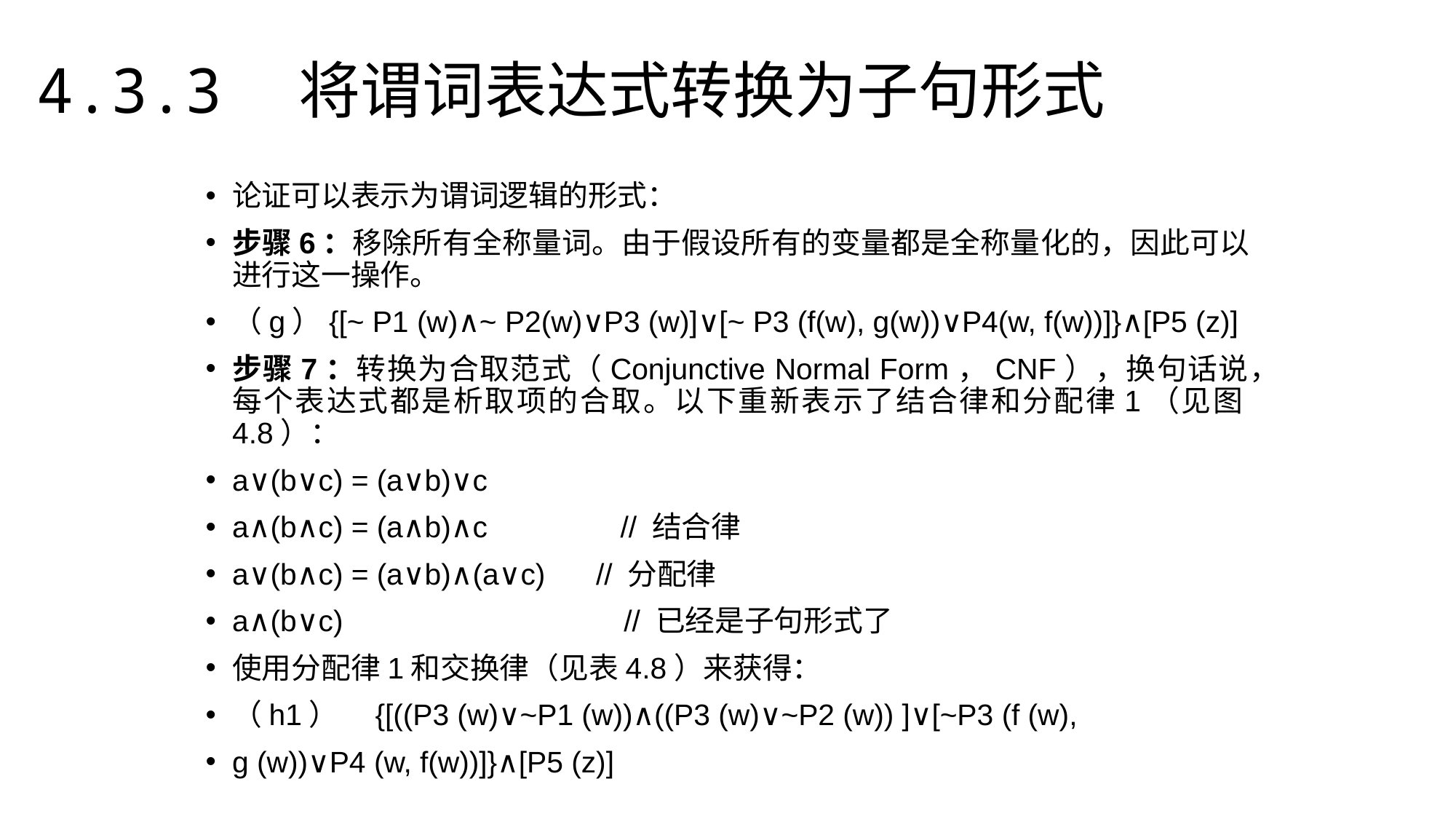

4.3.3　将谓词表达式转换为子句形式
论证可以表示为谓词逻辑的形式：
步骤6：移除所有全称量词。由于假设所有的变量都是全称量化的，因此可以进行这一操作。
（g）{[~ P1 (w)∧~ P2(w)∨P3 (w)]∨[~ P3 (f(w), g(w))∨P4(w, f(w))]}∧[P5 (z)]
步骤7：转换为合取范式（Conjunctive Normal Form，CNF），换句话说，每个表达式都是析取项的合取。以下重新表示了结合律和分配律1（见图4.8）：
a∨(b∨c) = (a∨b)∨c
a∧(b∧c) = (a∧b)∧c　　　　// 结合律
a∨(b∧c) = (a∨b)∧(a∨c)　 // 分配律
a∧(b∨c)　　　　　　　　　// 已经是子句形式了
使用分配律1和交换律（见表4.8）来获得：
（h1）　{[((P3 (w)∨~P1 (w))∧((P3 (w)∨~P2 (w)) ]∨[~P3 (f (w),
g (w))∨P4 (w, f(w))]}∧[P5 (z)]